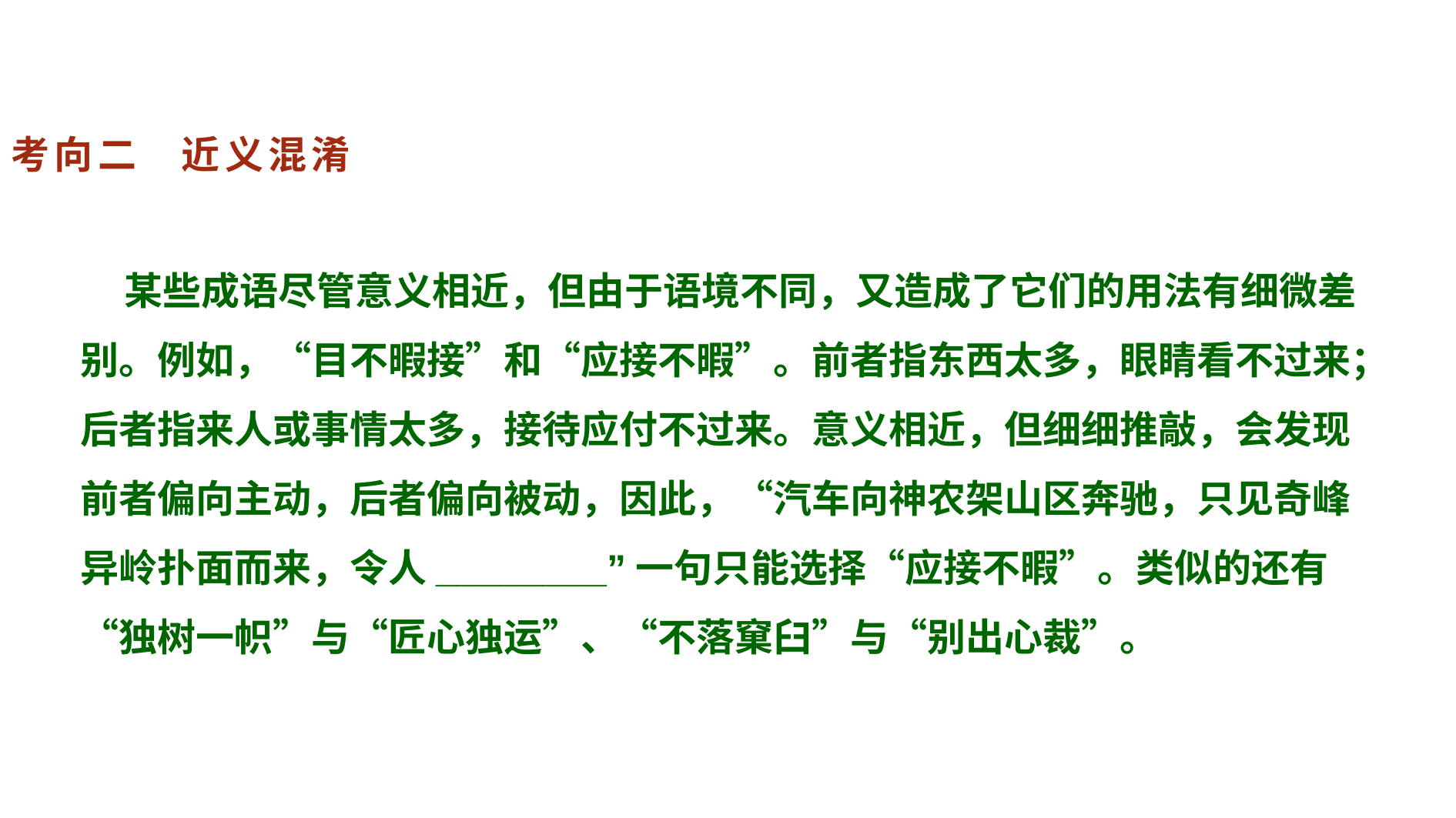

考向二   近义混淆
    某些成语尽管意义相近，但由于语境不同，又造成了它们的用法有细微差别。例如，“目不暇接”和“应接不暇”。前者指东西太多，眼睛看不过来；后者指来人或事情太多，接待应付不过来。意义相近，但细细推敲，会发现前者偏向主动，后者偏向被动，因此，“汽车向神农架山区奔驰，只见奇峰异岭扑面而来，令人________”一句只能选择“应接不暇”。类似的还有“独树一帜”与“匠心独运”、“不落窠臼”与“别出心裁”。